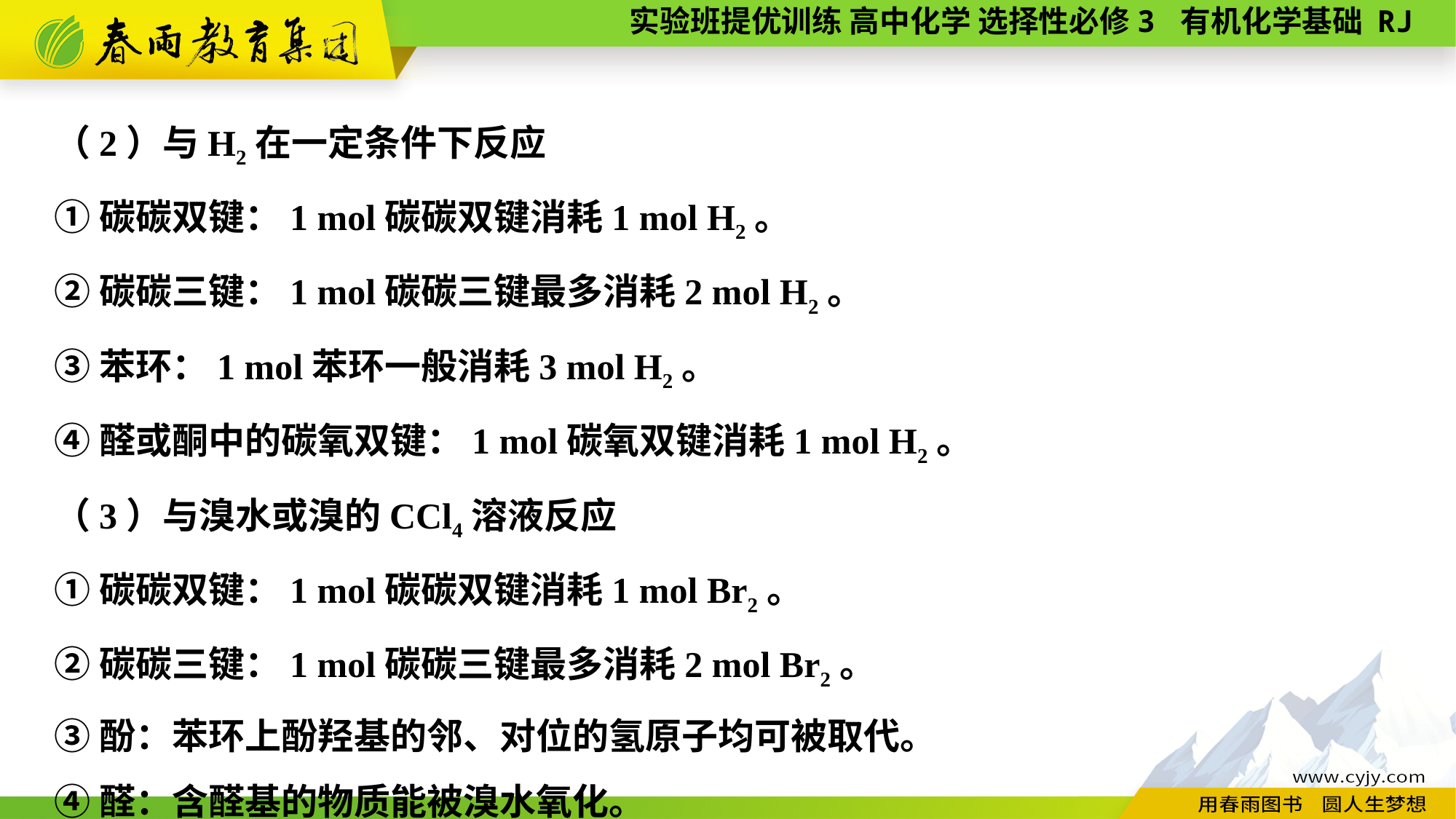

（2）与H2在一定条件下反应
①碳碳双键：1 mol碳碳双键消耗1 mol H2。
②碳碳三键：1 mol碳碳三键最多消耗2 mol H2。
③苯环：1 mol苯环一般消耗3 mol H2。
④醛或酮中的碳氧双键：1 mol碳氧双键消耗1 mol H2。
（3）与溴水或溴的CCl4溶液反应
①碳碳双键：1 mol碳碳双键消耗1 mol Br2。
②碳碳三键：1 mol碳碳三键最多消耗2 mol Br2。
③酚：苯环上酚羟基的邻、对位的氢原子均可被取代。
④醛：含醛基的物质能被溴水氧化。